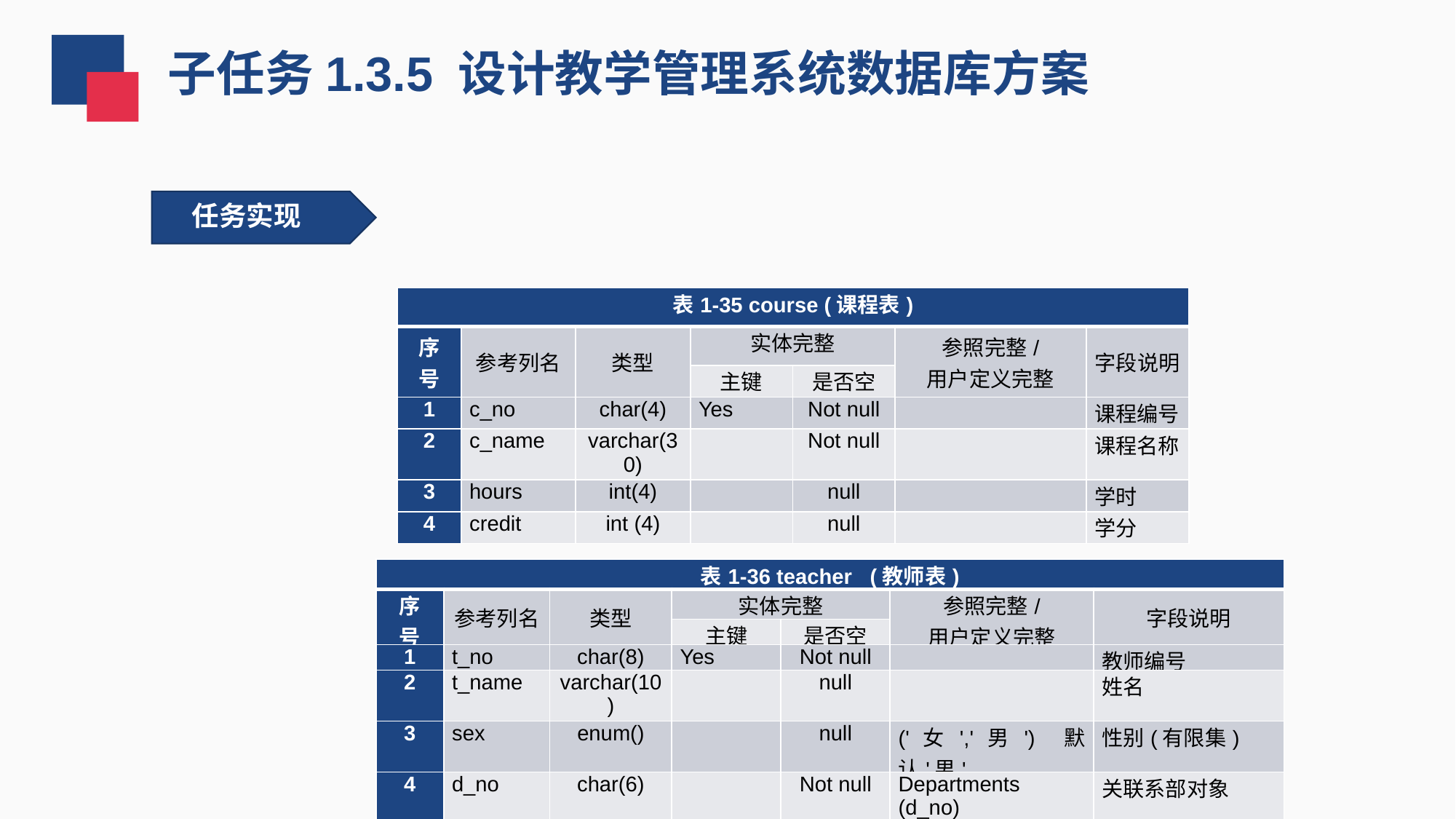

子任务1.3.5 设计教学管理系统数据库方案

任务实现
| 表1-35 course (课程表) |  |  |  |  |  |  |
| --- | --- | --- | --- | --- | --- | --- |
| 序 号 | 参考列名 | 类型 | 实体完整 |  | 参照完整/ 用户定义完整 | 字段说明 |
|  |  |  | 主键 | 是否空 |  |  |
| 1 | c\_no | char(4) | Yes | Not null |  | 课程编号 |
| 2 | c\_name | varchar(30) |  | Not null |  | 课程名称 |
| 3 | hours | int(4) |  | null |  | 学时 |
| 4 | credit | int (4) |  | null |  | 学分 |
| 表1-36 teacher (教师表) |  |  |  |  |  |  |
| --- | --- | --- | --- | --- | --- | --- |
| 序 号 | 参考列名 | 类型 | 实体完整 |  | 参照完整/ 用户定义完整 | 字段说明 |
|  |  |  | 主键 | 是否空 |  |  |
| 1 | t\_no | char(8) | Yes | Not null |  | 教师编号 |
| 2 | t\_name | varchar(10) |  | null |  | 姓名 |
| 3 | sex | enum() |  | null | ('女','男') 默认'男' | 性别(有限集) |
| 4 | d\_no | char(6) |  | Not null | Departments (d\_no) | 关联系部对象 |